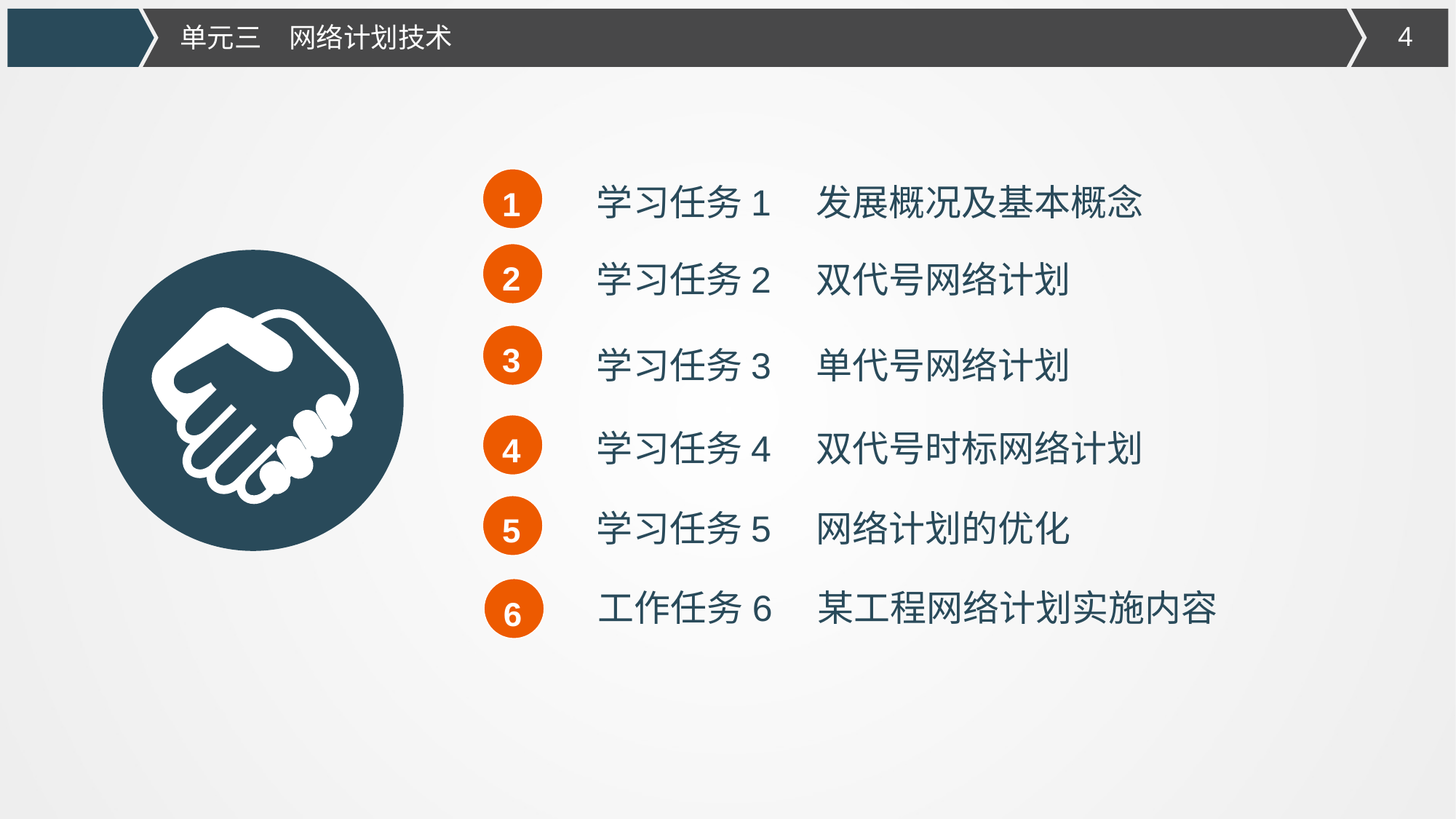

单元三　网络计划技术
1
学习任务1　发展概况及基本概念
2

学习任务2　双代号网络计划
3
学习任务3　单代号网络计划
4
学习任务4　双代号时标网络计划
5
学习任务5　网络计划的优化
6
工作任务6　某工程网络计划实施内容